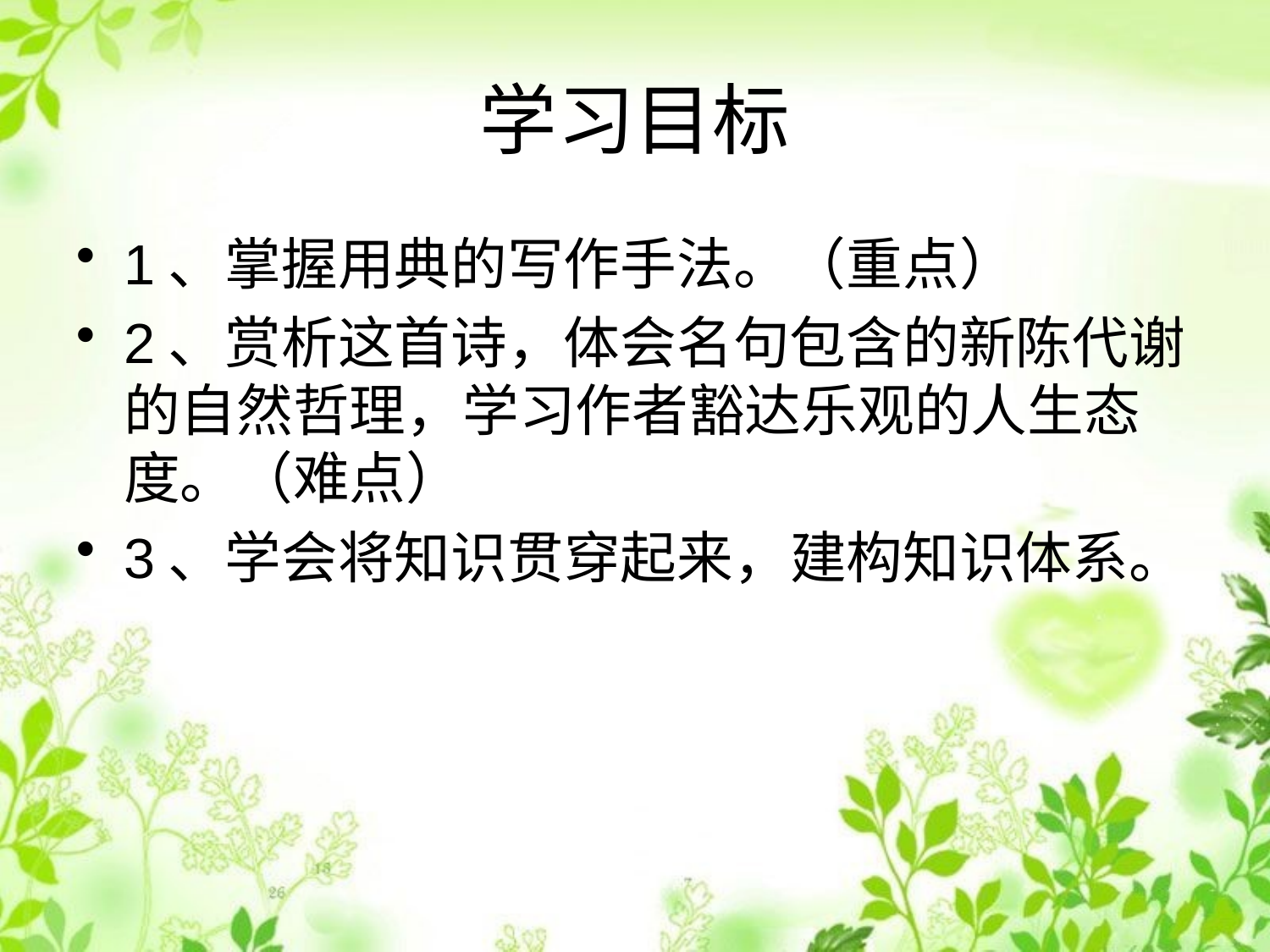

# 学习目标
1、掌握用典的写作手法。（重点）
2、赏析这首诗，体会名句包含的新陈代谢的自然哲理，学习作者豁达乐观的人生态度。（难点）
3、学会将知识贯穿起来，建构知识体系。